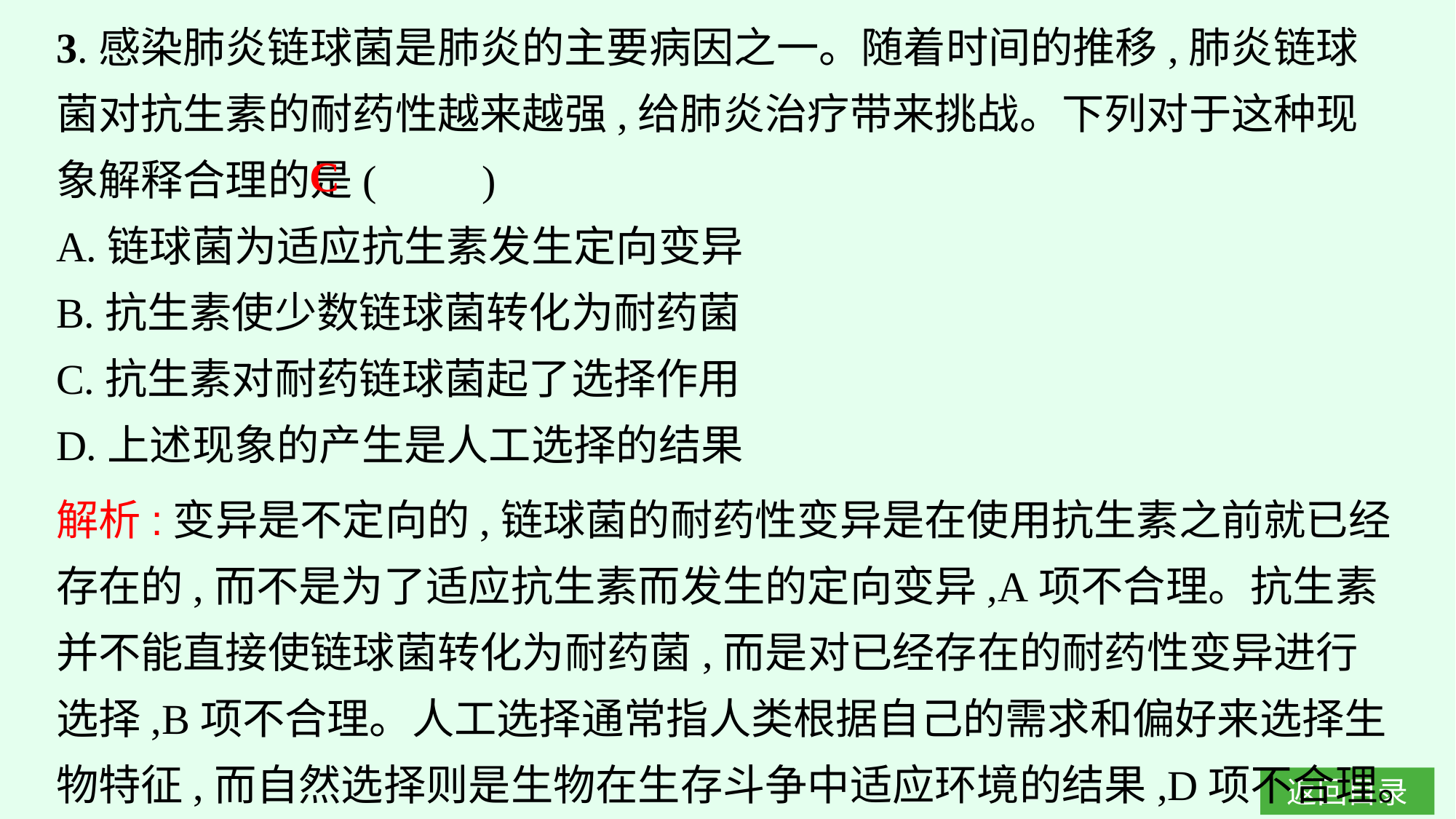

3.感染肺炎链球菌是肺炎的主要病因之一。随着时间的推移,肺炎链球菌对抗生素的耐药性越来越强,给肺炎治疗带来挑战。下列对于这种现象解释合理的是(　　)
A.链球菌为适应抗生素发生定向变异
B.抗生素使少数链球菌转化为耐药菌
C.抗生素对耐药链球菌起了选择作用
D.上述现象的产生是人工选择的结果
C
解析:变异是不定向的,链球菌的耐药性变异是在使用抗生素之前就已经存在的,而不是为了适应抗生素而发生的定向变异,A项不合理。抗生素并不能直接使链球菌转化为耐药菌,而是对已经存在的耐药性变异进行选择,B项不合理。人工选择通常指人类根据自己的需求和偏好来选择生物特征,而自然选择则是生物在生存斗争中适应环境的结果,D项不合理。